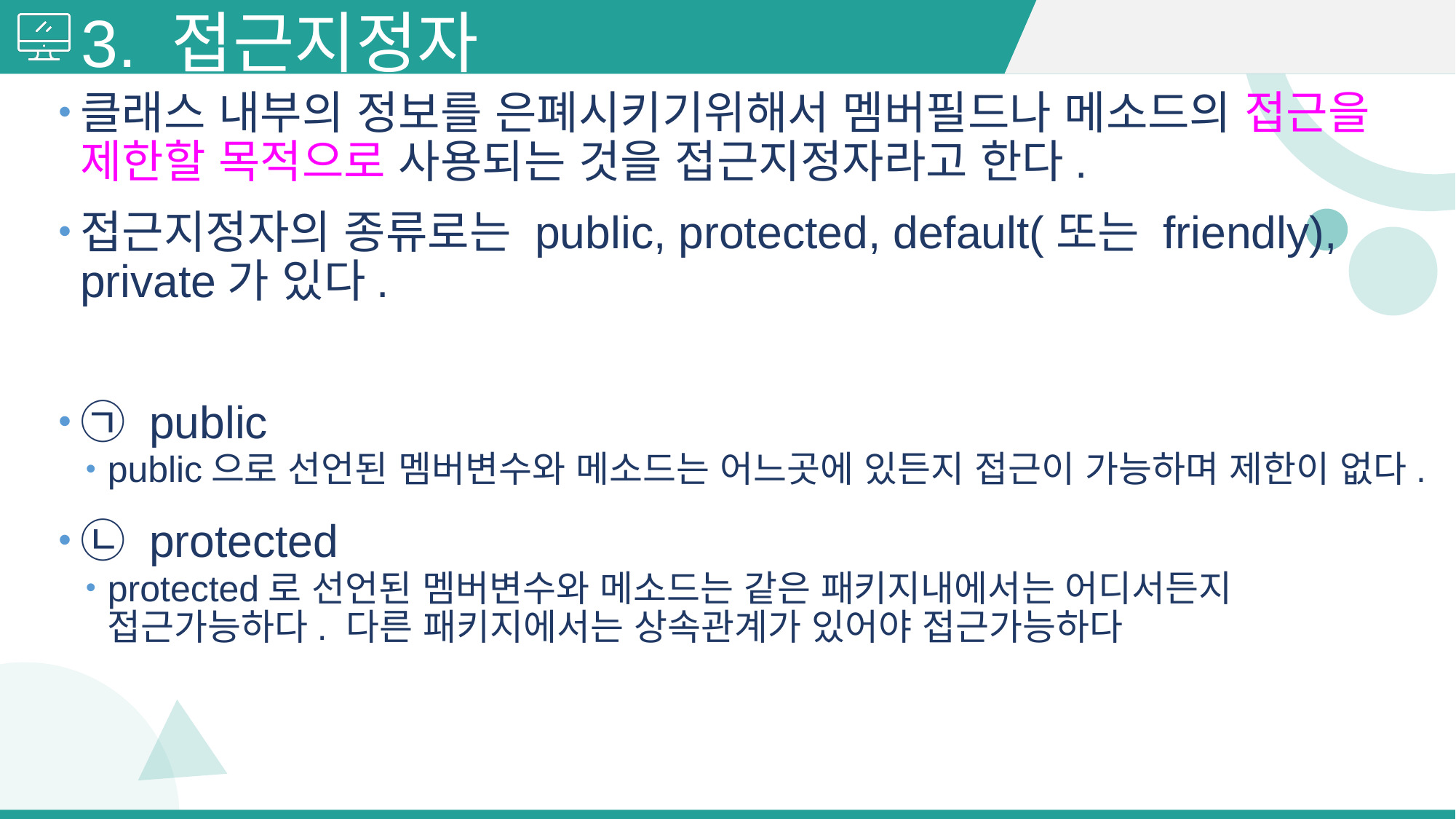

# 3. 접근지정자
클래스 내부의 정보를 은폐시키기위해서 멤버필드나 메소드의 접근을 제한할 목적으로 사용되는 것을 접근지정자라고 한다.
접근지정자의 종류로는 public, protected, default(또는 friendly), private가 있다.

㉠ public
public으로 선언된 멤버변수와 메소드는 어느곳에 있든지 접근이 가능하며 제한이 없다.
㉡ protected
protected로 선언된 멤버변수와 메소드는 같은 패키지내에서는 어디서든지 접근가능하다. 다른 패키지에서는 상속관계가 있어야 접근가능하다